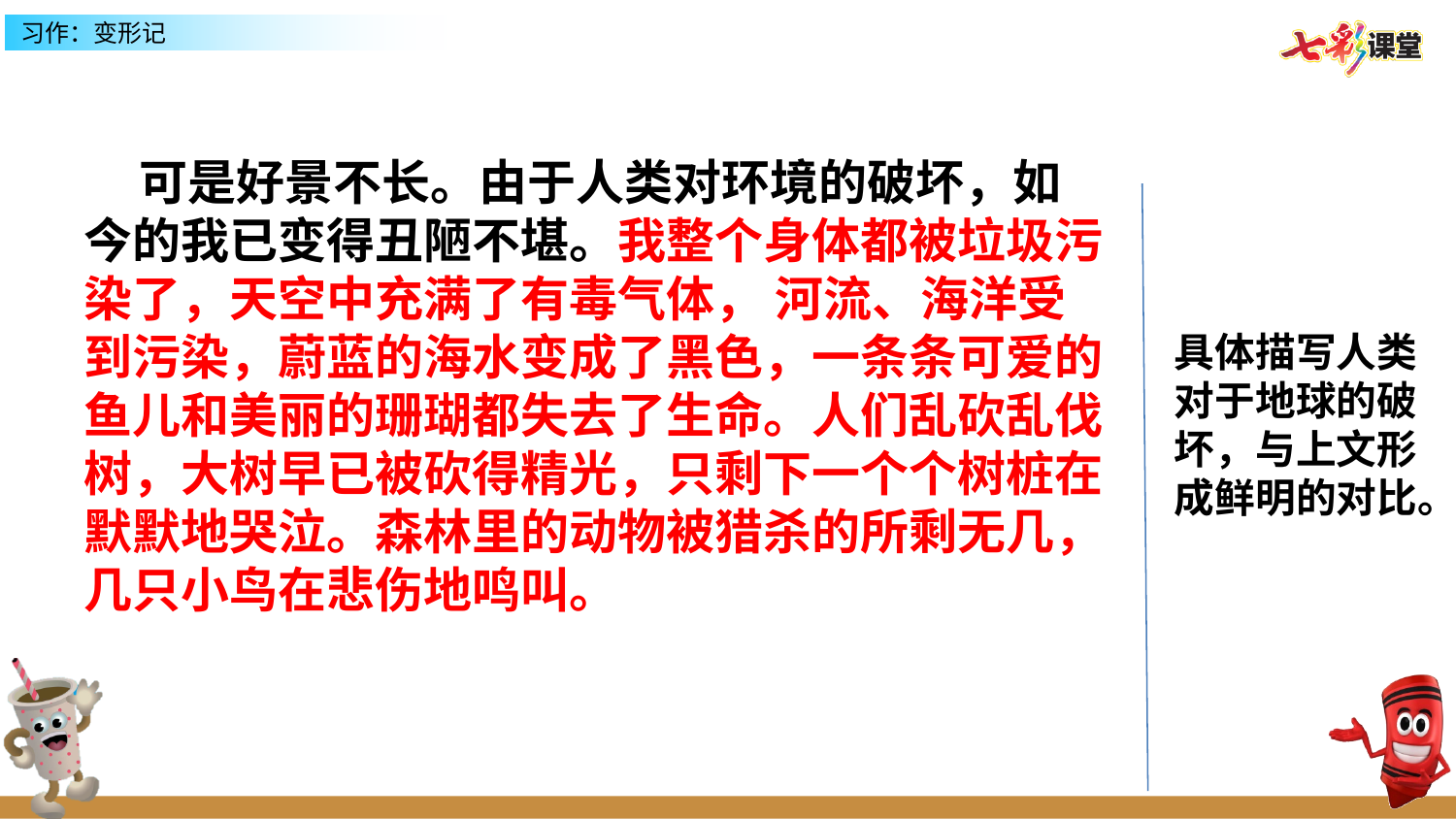

可是好景不长。由于人类对环境的破坏，如今的我已变得丑陋不堪。我整个身体都被垃圾污染了，天空中充满了有毒气体， 河流、海洋受到污染，蔚蓝的海水变成了黑色，一条条可爱的鱼儿和美丽的珊瑚都失去了生命。人们乱砍乱伐树，大树早已被砍得精光，只剩下一个个树桩在默默地哭泣。森林里的动物被猎杀的所剩无几，几只小鸟在悲伤地鸣叫。
具体描写人类对于地球的破坏，与上文形成鲜明的对比。